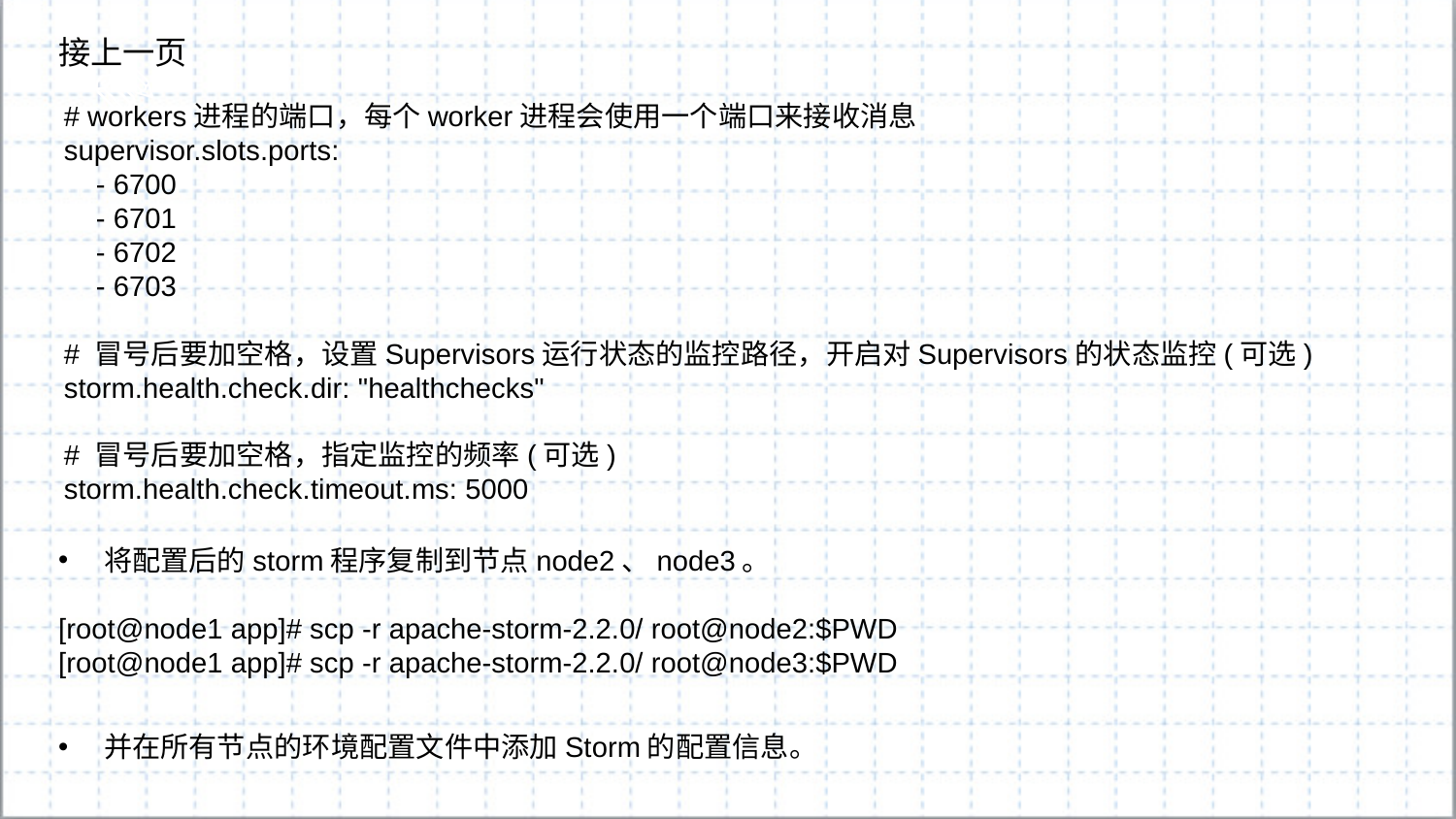

接上一页
# workers进程的端口，每个worker进程会使用一个端口来接收消息
supervisor.slots.ports:
    - 6700
    - 6701
    - 6702
    - 6703

# 冒号后要加空格，设置Supervisors运行状态的监控路径，开启对Supervisors的状态监控(可选)
storm.health.check.dir: "healthchecks"

# 冒号后要加空格，指定监控的频率(可选)
storm.health.check.timeout.ms: 5000
将配置后的storm程序复制到节点node2、node3。

[root@node1 app]# scp -r apache-storm-2.2.0/ root@node2:$PWD
[root@node1 app]# scp -r apache-storm-2.2.0/ root@node3:$PWD
并在所有节点的环境配置文件中添加Storm的配置信息。